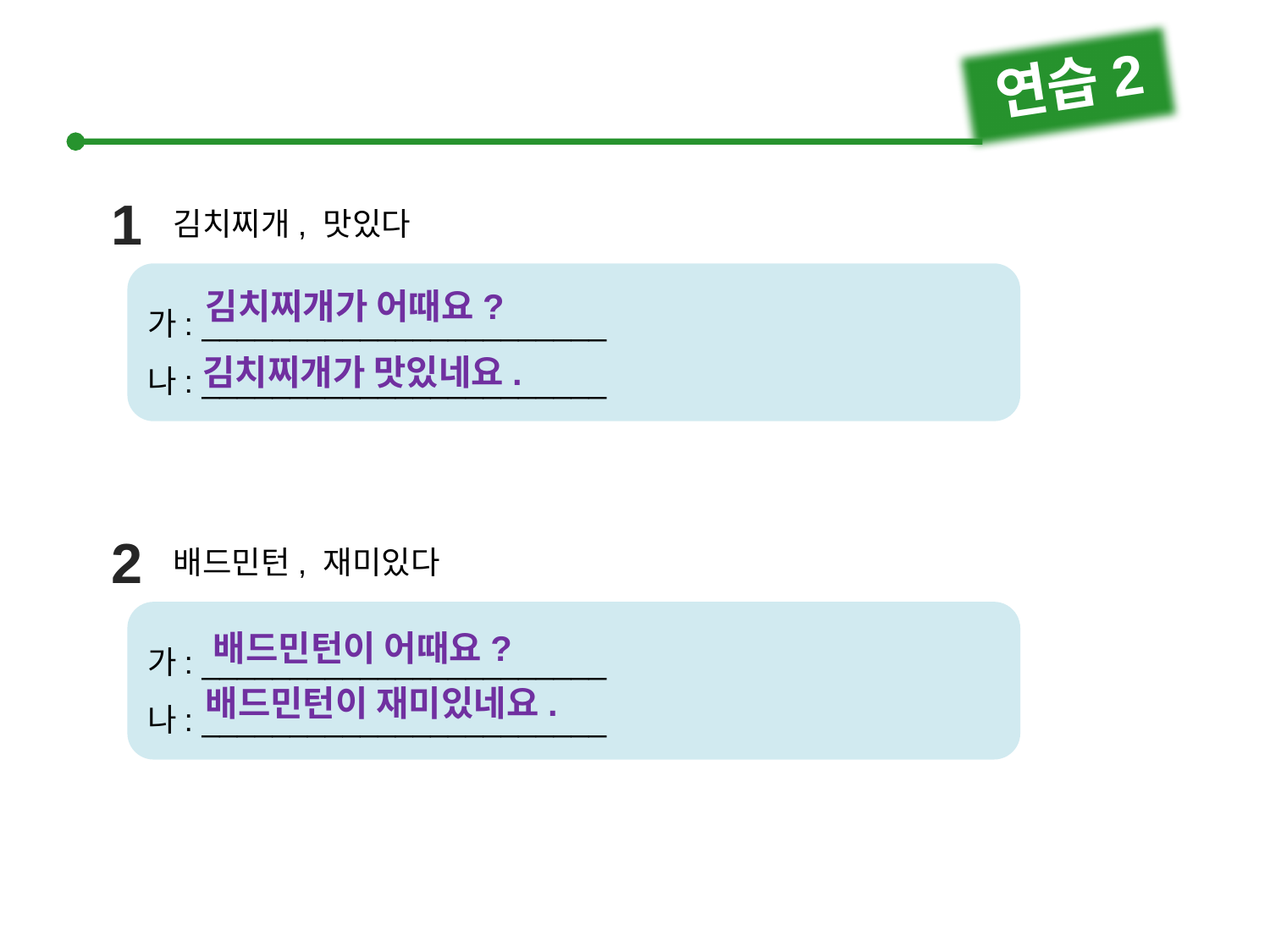

연습2
1
김치찌개, 맛있다
가: _______________________
나: _______________________
김치찌개가 어때요?
김치찌개가 맛있네요.
2
배드민턴, 재미있다
가: _______________________
나: _______________________
배드민턴이 어때요?
배드민턴이 재미있네요.